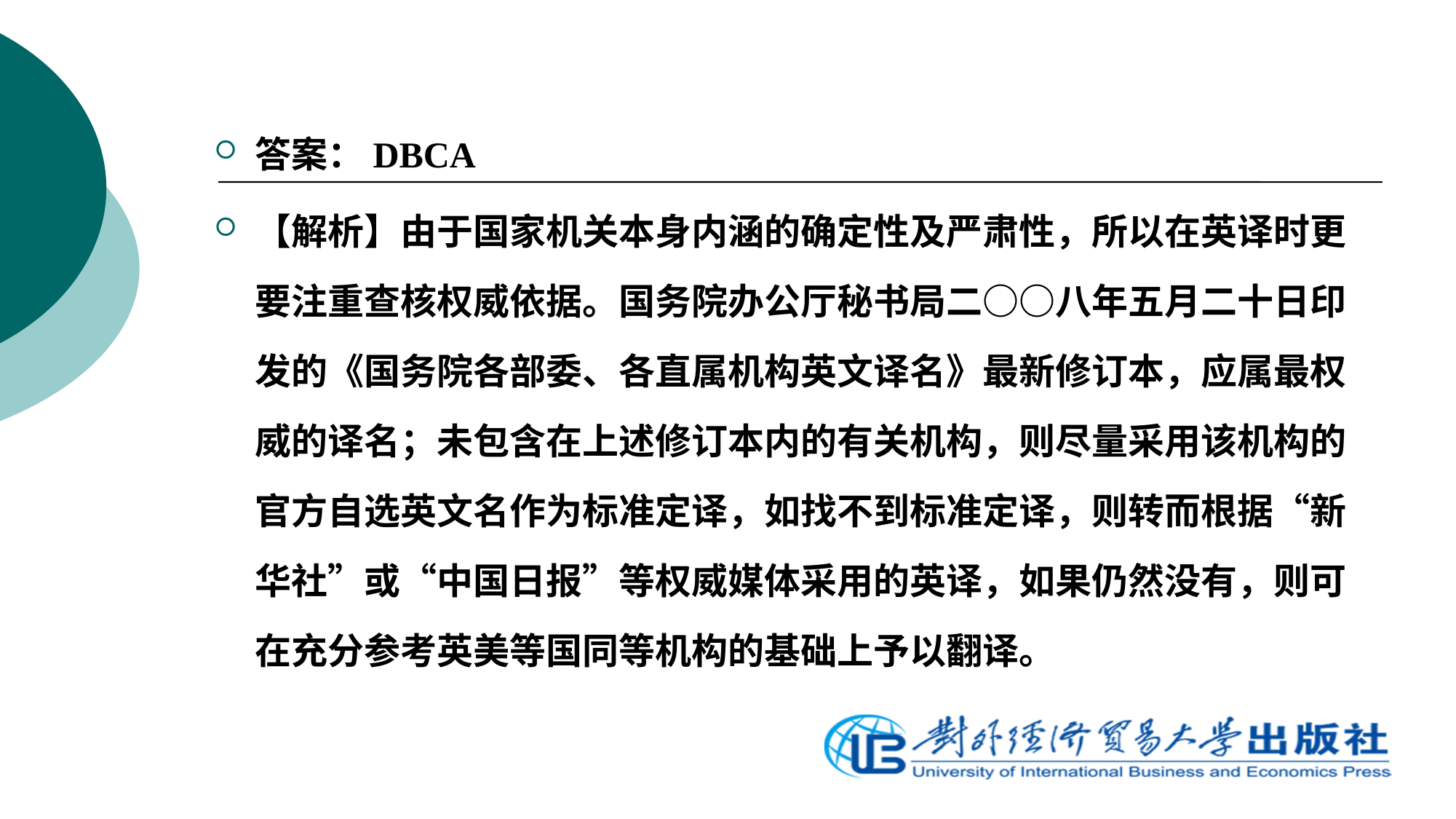

答案：DBCA
【解析】由于国家机关本身内涵的确定性及严肃性，所以在英译时更要注重查核权威依据。国务院办公厅秘书局二○○八年五月二十日印发的《国务院各部委、各直属机构英文译名》最新修订本，应属最权威的译名；未包含在上述修订本内的有关机构，则尽量采用该机构的官方自选英文名作为标准定译，如找不到标准定译，则转而根据“新华社”或“中国日报”等权威媒体采用的英译，如果仍然没有，则可在充分参考英美等国同等机构的基础上予以翻译。